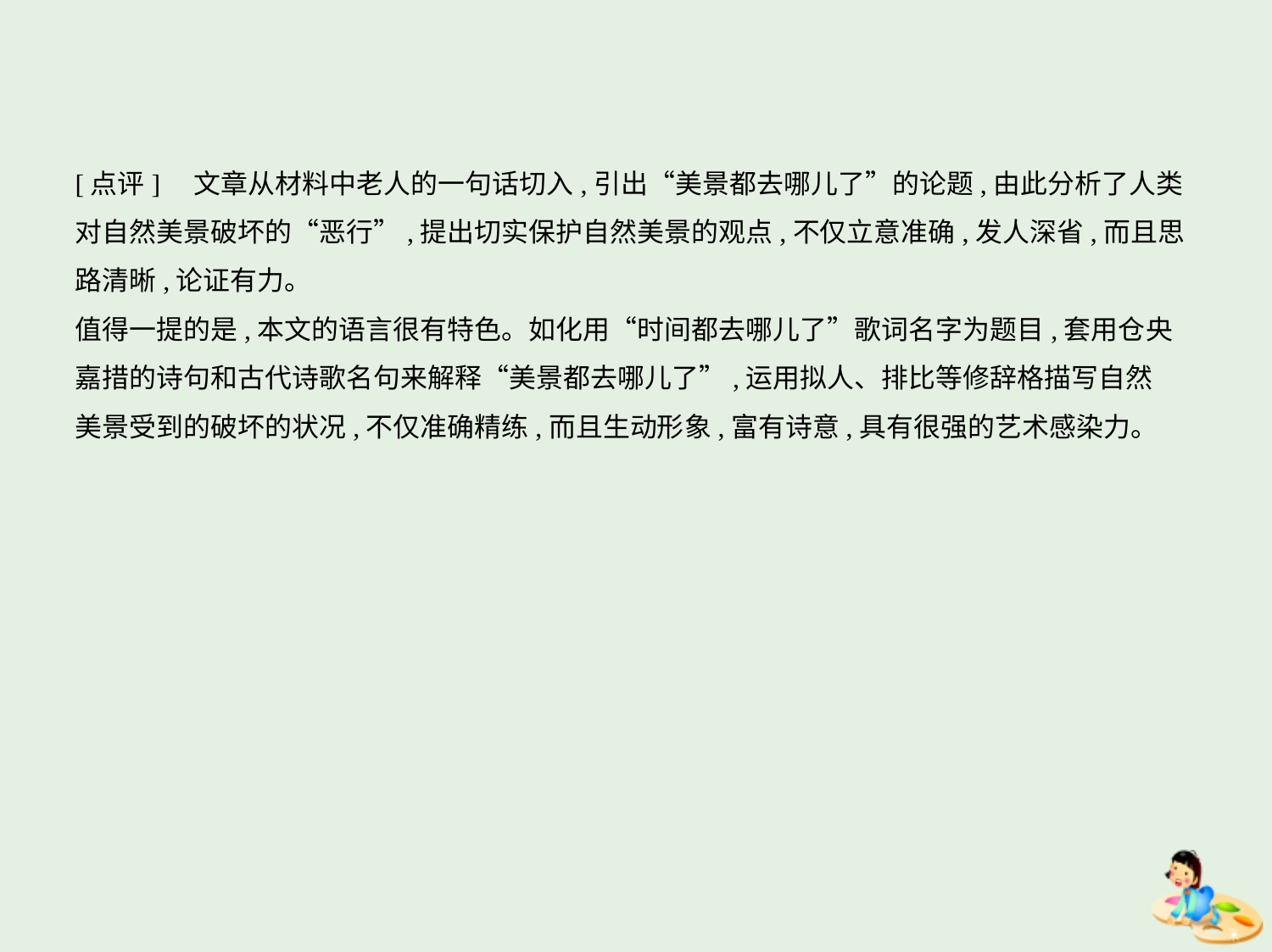

[点评]　文章从材料中老人的一句话切入,引出“美景都去哪儿了”的论题,由此分析了人类
对自然美景破坏的“恶行”,提出切实保护自然美景的观点,不仅立意准确,发人深省,而且思
路清晰,论证有力。
值得一提的是,本文的语言很有特色。如化用“时间都去哪儿了”歌词名字为题目,套用仓央
嘉措的诗句和古代诗歌名句来解释“美景都去哪儿了”,运用拟人、排比等修辞格描写自然
美景受到的破坏的状况,不仅准确精练,而且生动形象,富有诗意,具有很强的艺术感染力。